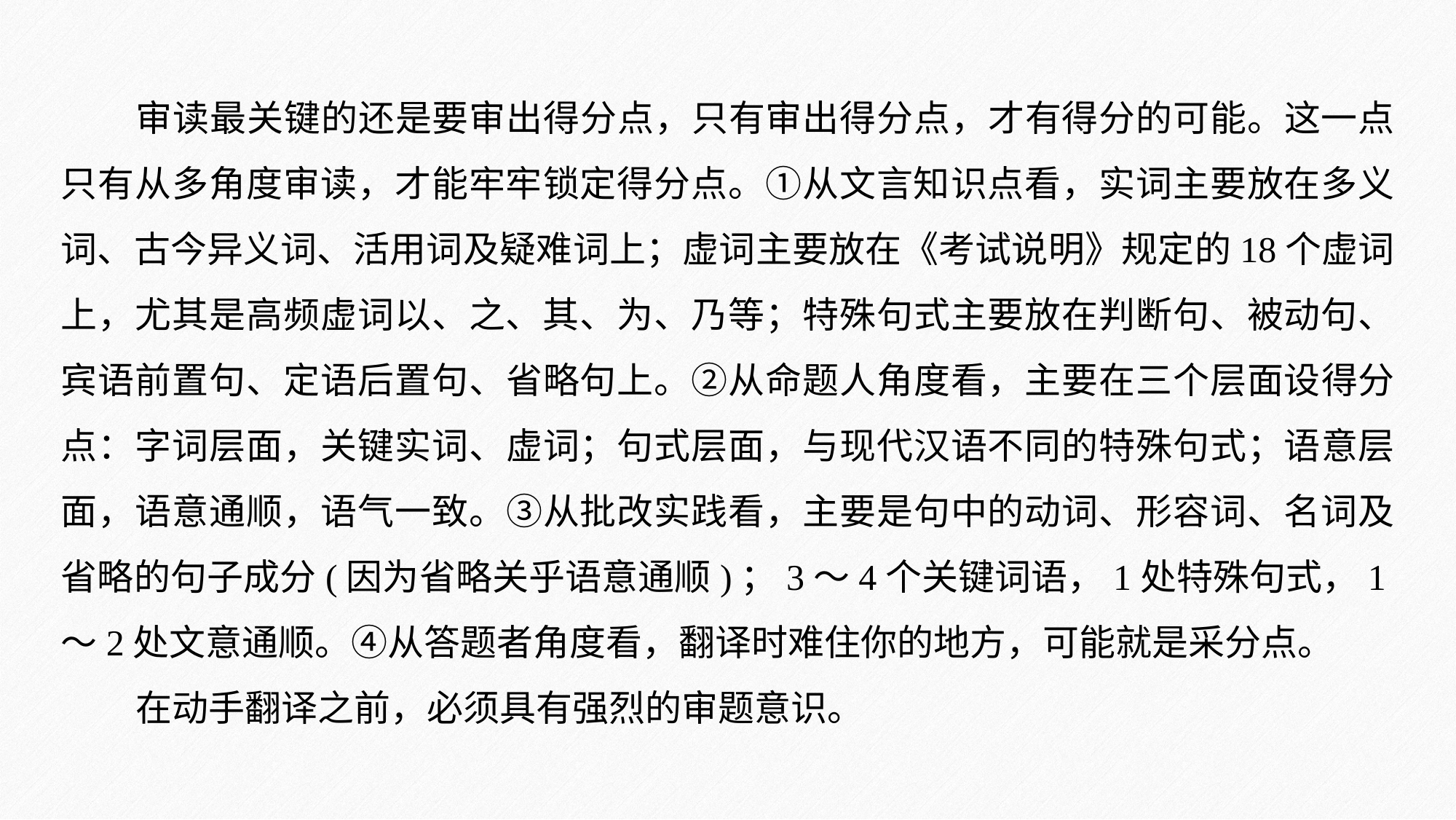

审读最关键的还是要审出得分点，只有审出得分点，才有得分的可能。这一点只有从多角度审读，才能牢牢锁定得分点。①从文言知识点看，实词主要放在多义词、古今异义词、活用词及疑难词上；虚词主要放在《考试说明》规定的18个虚词上，尤其是高频虚词以、之、其、为、乃等；特殊句式主要放在判断句、被动句、宾语前置句、定语后置句、省略句上。②从命题人角度看，主要在三个层面设得分点：字词层面，关键实词、虚词；句式层面，与现代汉语不同的特殊句式；语意层面，语意通顺，语气一致。③从批改实践看，主要是句中的动词、形容词、名词及省略的句子成分(因为省略关乎语意通顺)；3～4个关键词语，1处特殊句式，1～2处文意通顺。④从答题者角度看，翻译时难住你的地方，可能就是采分点。
在动手翻译之前，必须具有强烈的审题意识。